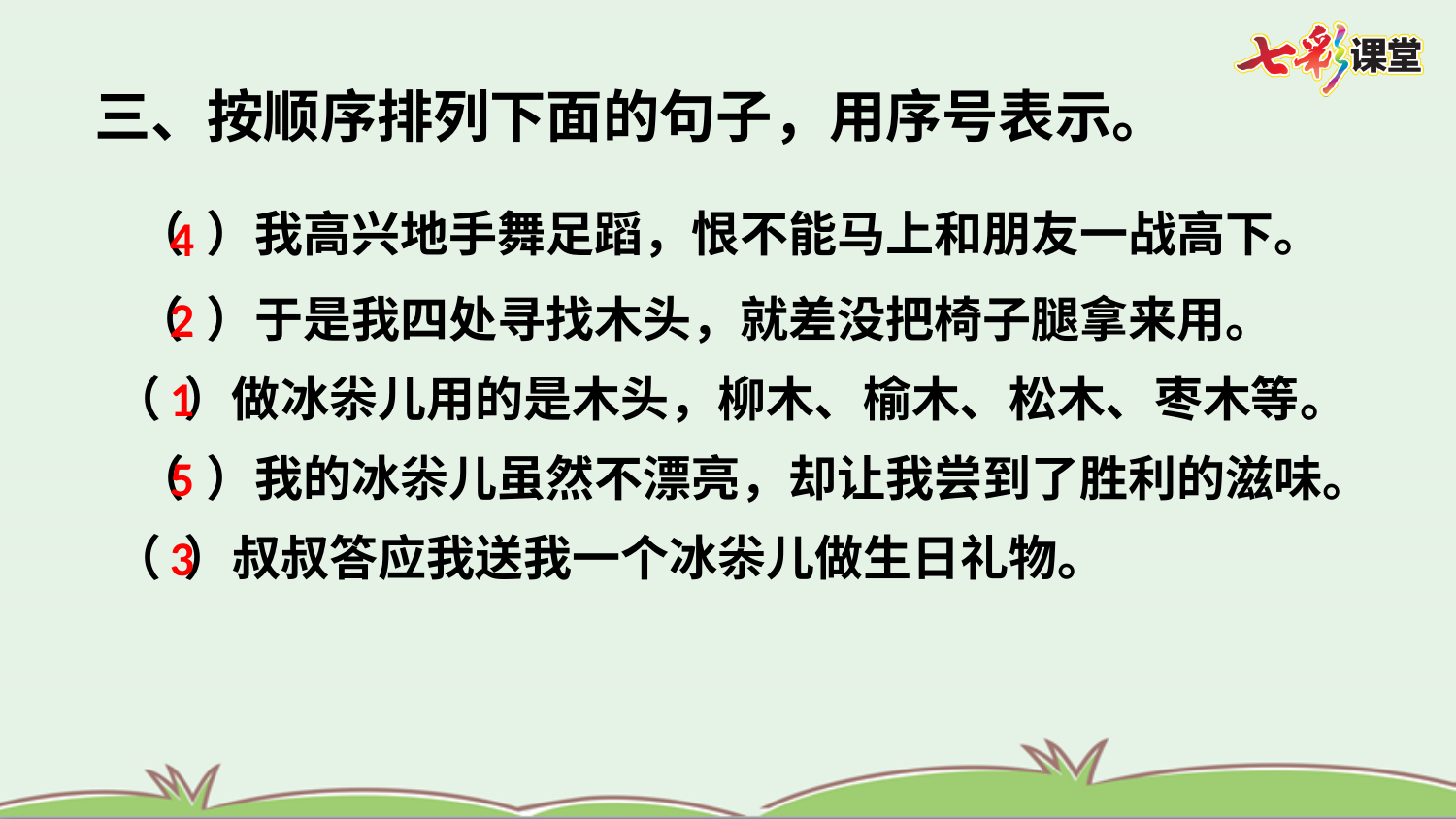

三、按顺序排列下面的句子，用序号表示。
（  ）我高兴地手舞足蹈，恨不能马上和朋友一战高下。
4
（  ）于是我四处寻找木头，就差没把椅子腿拿来用。
2
（  ）做冰尜儿用的是木头，柳木、榆木、松木、枣木等。
1
（  ）我的冰尜儿虽然不漂亮，却让我尝到了胜利的滋味。
5
（  ）叔叔答应我送我一个冰尜儿做生日礼物。
3